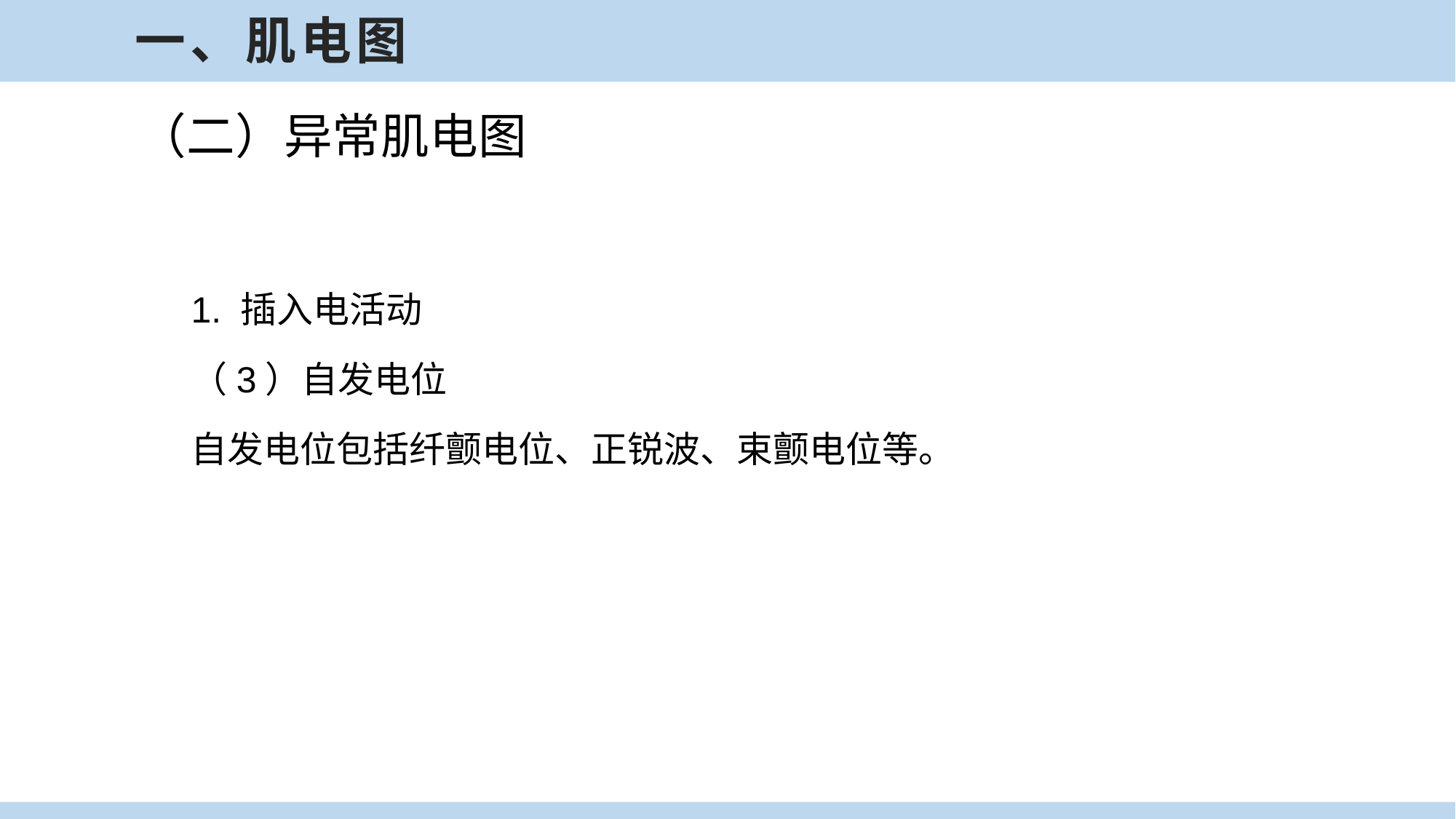

一、肌电图
（二）异常肌电图
1. 插入电活动
（3）自发电位
自发电位包括纤颤电位、正锐波、束颤电位等。